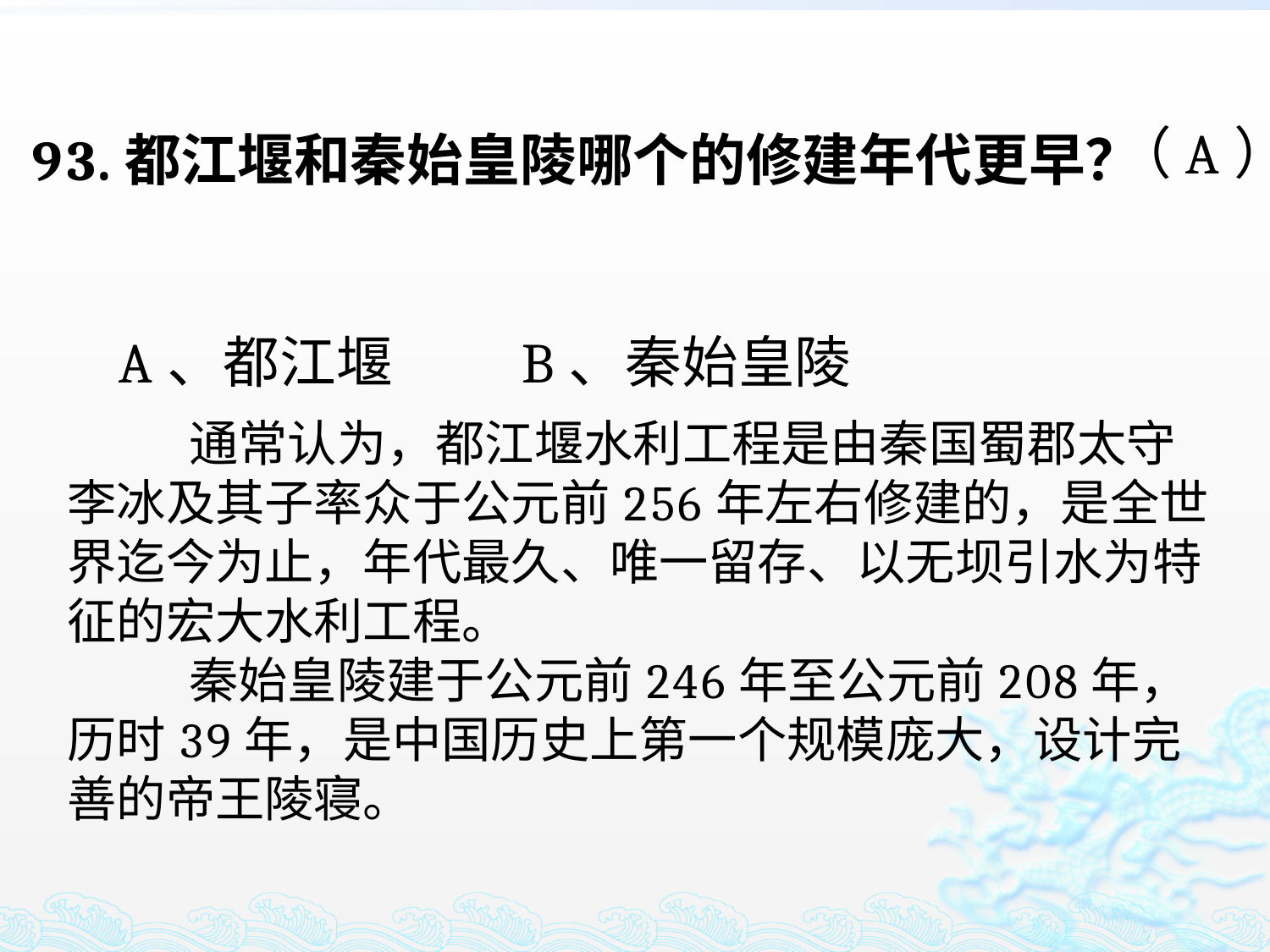

93.都江堰和秦始皇陵哪个的修建年代更早？
       A、都江堰         B、秦始皇陵
（A）
          通常认为，都江堰水利工程是由秦国蜀郡太守李冰及其子率众于公元前256年左右修建的，是全世界迄今为止，年代最久、唯一留存、以无坝引水为特征的宏大水利工程。
          秦始皇陵建于公元前246年至公元前208年，历时39年，是中国历史上第一个规模庞大，设计完善的帝王陵寝。